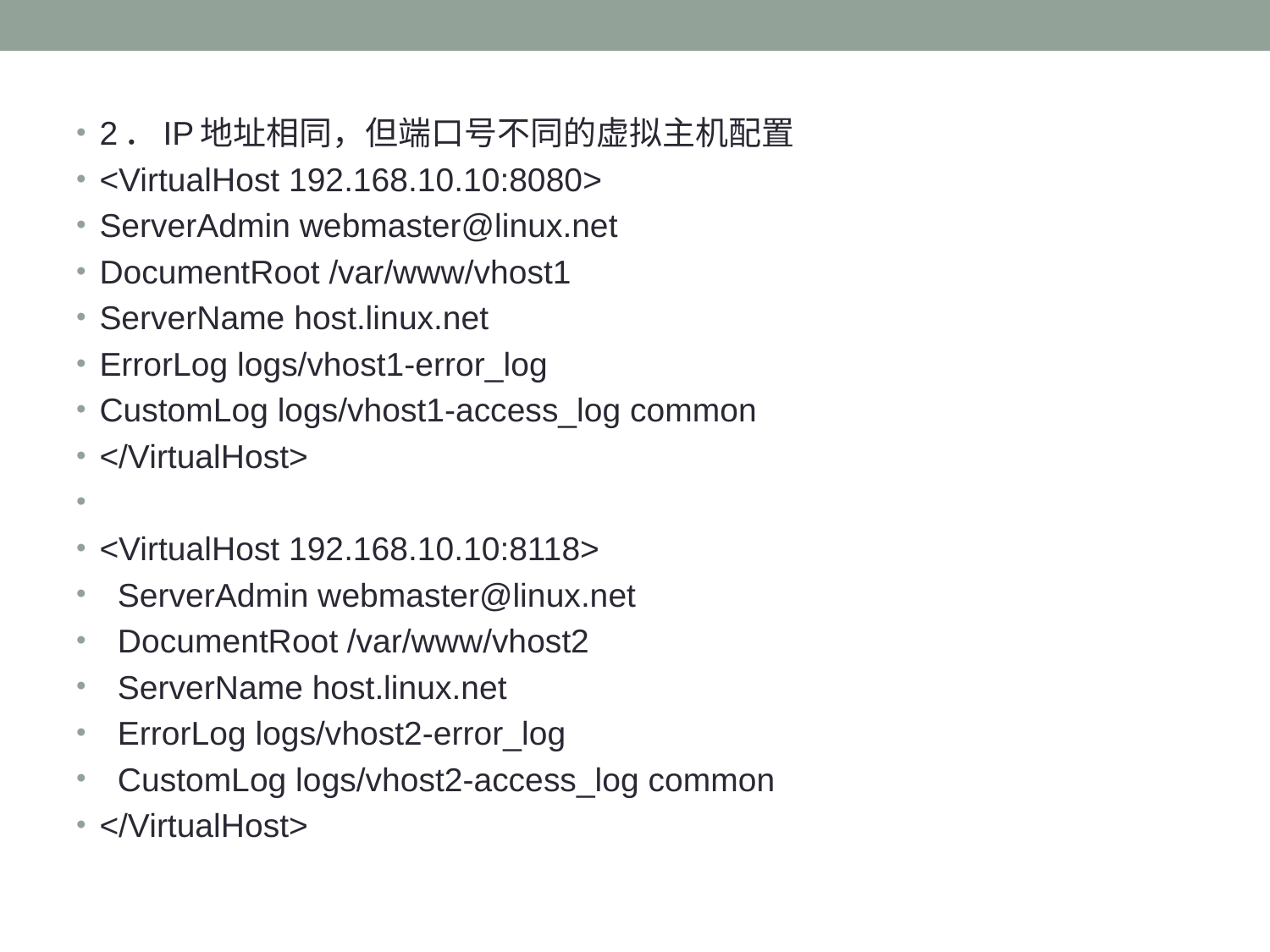

#
2．IP地址相同，但端口号不同的虚拟主机配置
<VirtualHost 192.168.10.10:8080>
ServerAdmin webmaster@linux.net
DocumentRoot /var/www/vhost1
ServerName host.linux.net
ErrorLog logs/vhost1-error_log
CustomLog logs/vhost1-access_log common
</VirtualHost>

<VirtualHost 192.168.10.10:8118>
  ServerAdmin webmaster@linux.net
  DocumentRoot /var/www/vhost2
  ServerName host.linux.net
  ErrorLog logs/vhost2-error_log
  CustomLog logs/vhost2-access_log common
</VirtualHost>